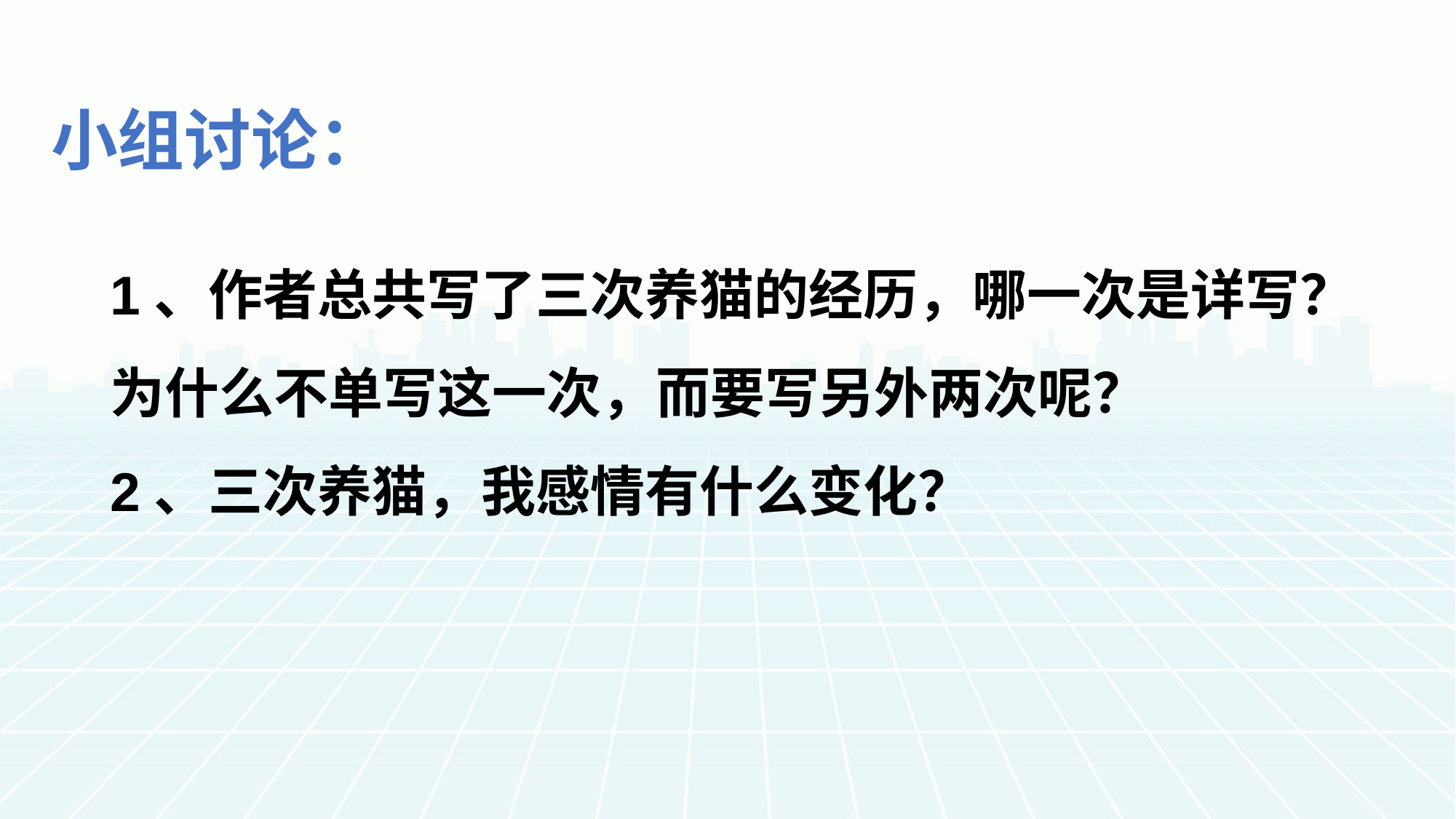

小组讨论：
1、作者总共写了三次养猫的经历，哪一次是详写？为什么不单写这一次，而要写另外两次呢？
2、三次养猫，我感情有什么变化？